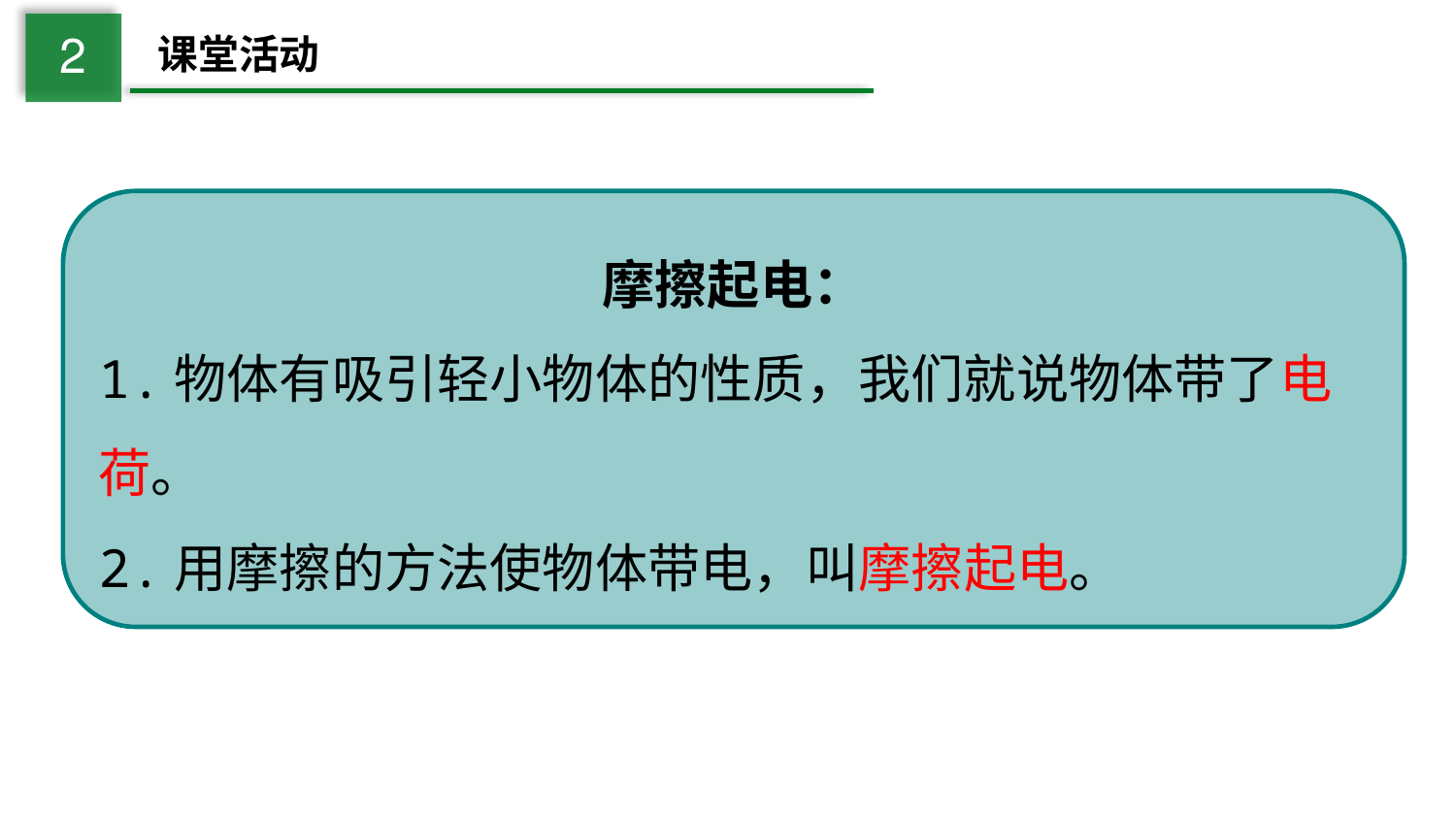

2
课堂活动
摩擦起电：
1.物体有吸引轻小物体的性质，我们就说物体带了电荷。
2.用摩擦的方法使物体带电，叫摩擦起电。